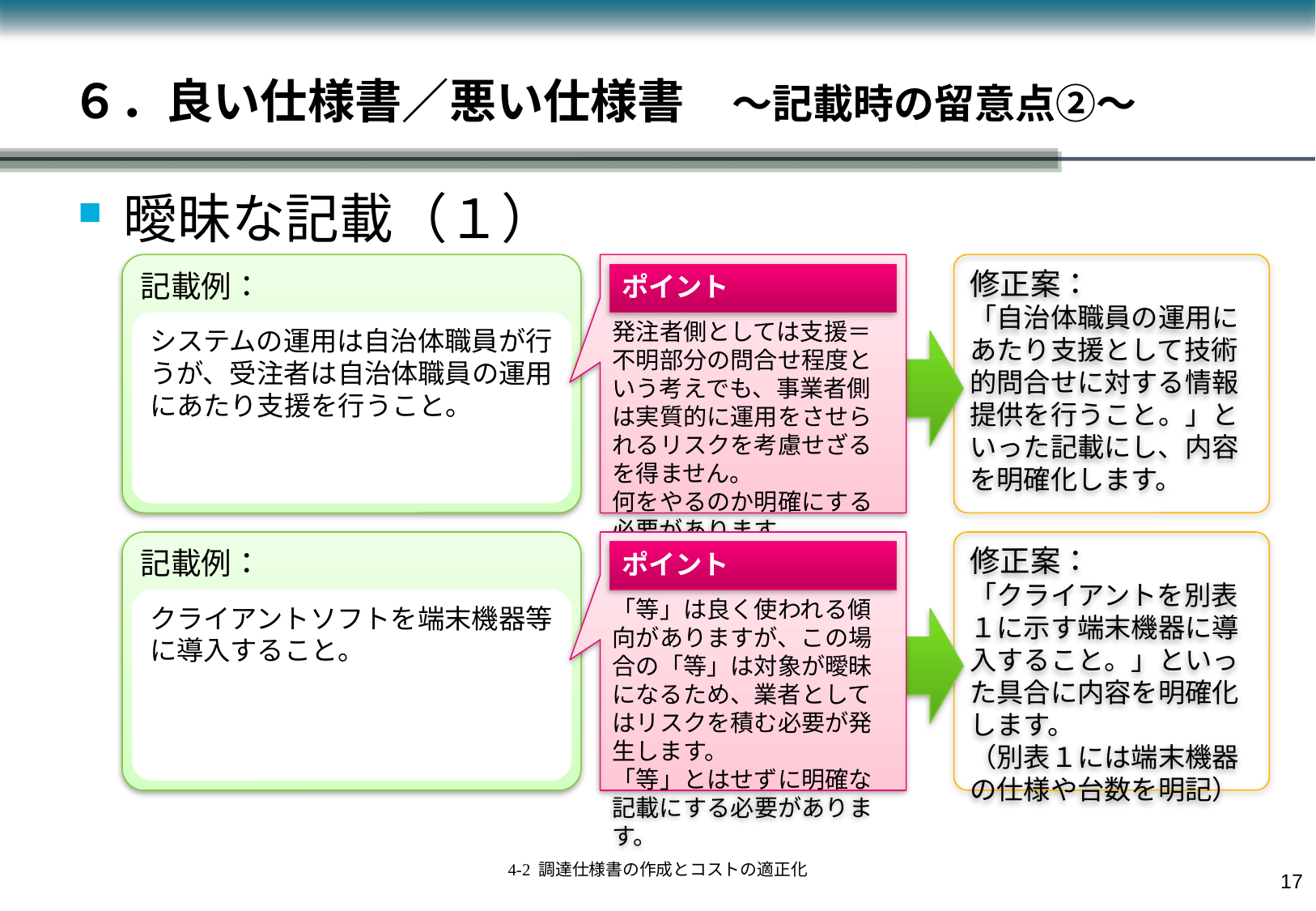

# ６．良い仕様書／悪い仕様書　～記載時の留意点②～
曖昧な記載（１）

記載例：

発注者側としては支援＝不明部分の問合せ程度という考えでも、事業者側は実質的に運用をさせられるリスクを考慮せざるを得ません。
何をやるのか明確にする必要があります。
修正案：
「自治体職員の運用にあたり支援として技術的問合せに対する情報提供を行うこと。」といった記載にし、内容を明確化します。
ポイント
システムの運用は自治体職員が行うが、受注者は自治体職員の運用にあたり支援を行うこと。

記載例：

「等」は良く使われる傾向がありますが、この場合の「等」は対象が曖昧になるため、業者としてはリスクを積む必要が発生します。
「等」とはせずに明確な記載にする必要があります。
修正案：
「クライアントを別表１に示す端末機器に導入すること。」といった具合に内容を明確化します。
（別表１には端末機器の仕様や台数を明記）
ポイント
クライアントソフトを端末機器等に導入すること。

17
4-2 調達仕様書の作成とコストの適正化